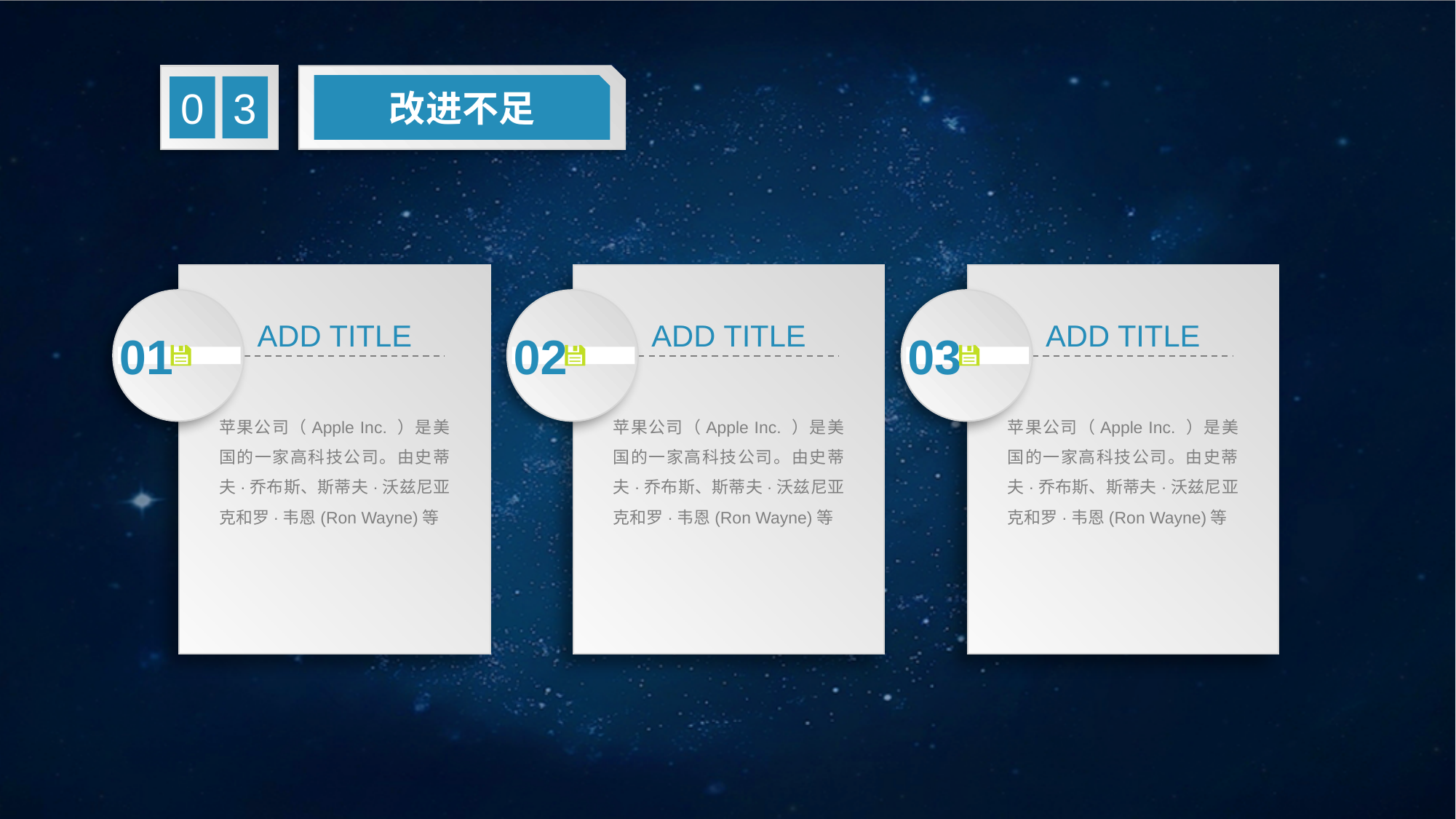

改进不足

3

0

ADD TITLE
苹果公司（Apple Inc. ）是美国的一家高科技公司。由史蒂夫·乔布斯、斯蒂夫·沃兹尼亚克和罗·韦恩(Ron Wayne)等

ADD TITLE
苹果公司（Apple Inc. ）是美国的一家高科技公司。由史蒂夫·乔布斯、斯蒂夫·沃兹尼亚克和罗·韦恩(Ron Wayne)等

ADD TITLE
苹果公司（Apple Inc. ）是美国的一家高科技公司。由史蒂夫·乔布斯、斯蒂夫·沃兹尼亚克和罗·韦恩(Ron Wayne)等

01

02

03